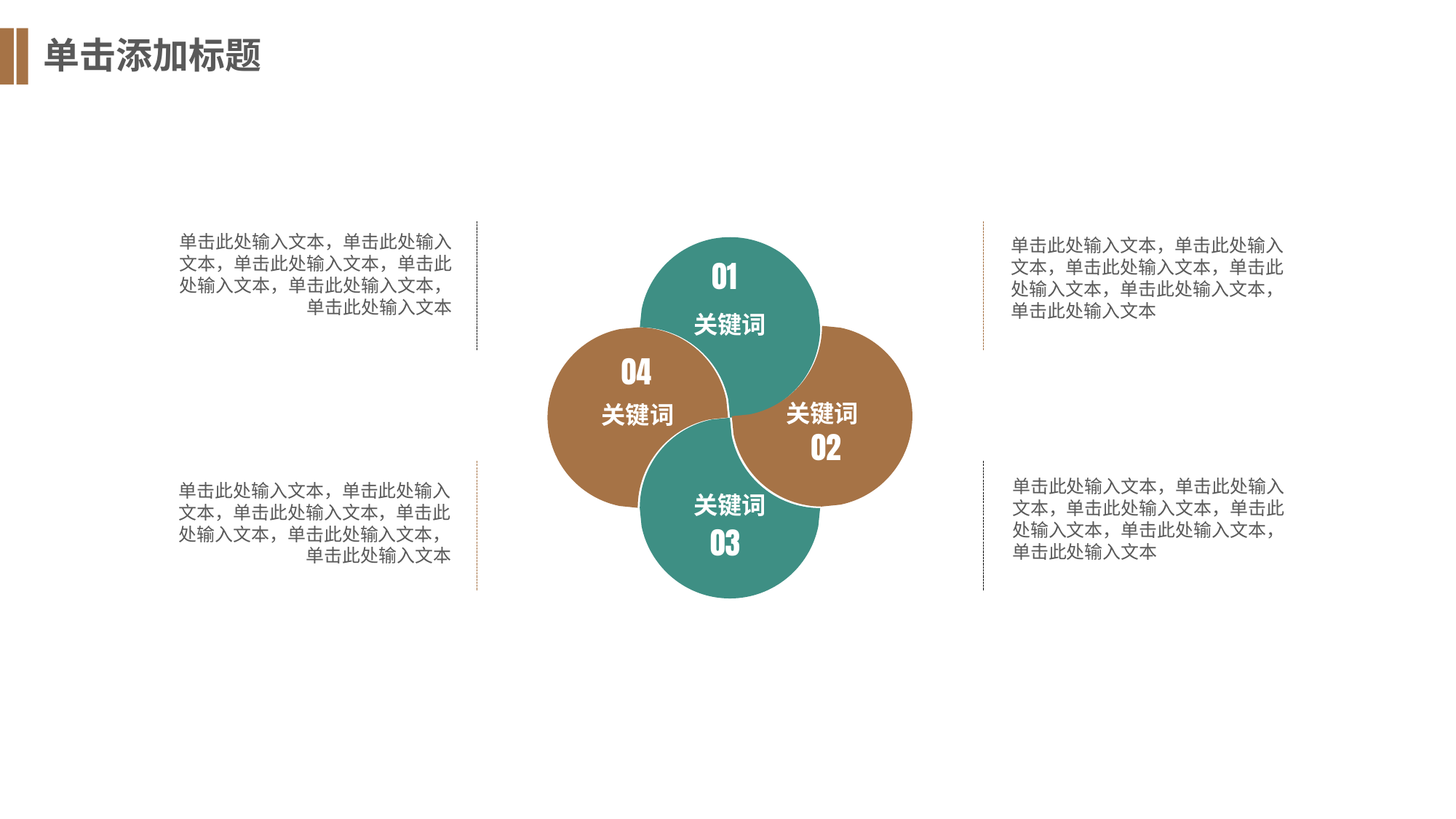

单击添加标题

单击此处输入文本，单击此处输入文本，单击此处输入文本，单击此处输入文本，单击此处输入文本，单击此处输入文本
单击此处输入文本，单击此处输入文本，单击此处输入文本，单击此处输入文本，单击此处输入文本，单击此处输入文本
关键词
01
关键词
关键词
04
关键词
02
单击此处输入文本，单击此处输入文本，单击此处输入文本，单击此处输入文本，单击此处输入文本，单击此处输入文本

单击此处输入文本，单击此处输入文本，单击此处输入文本，单击此处输入文本，单击此处输入文本，单击此处输入文本

03